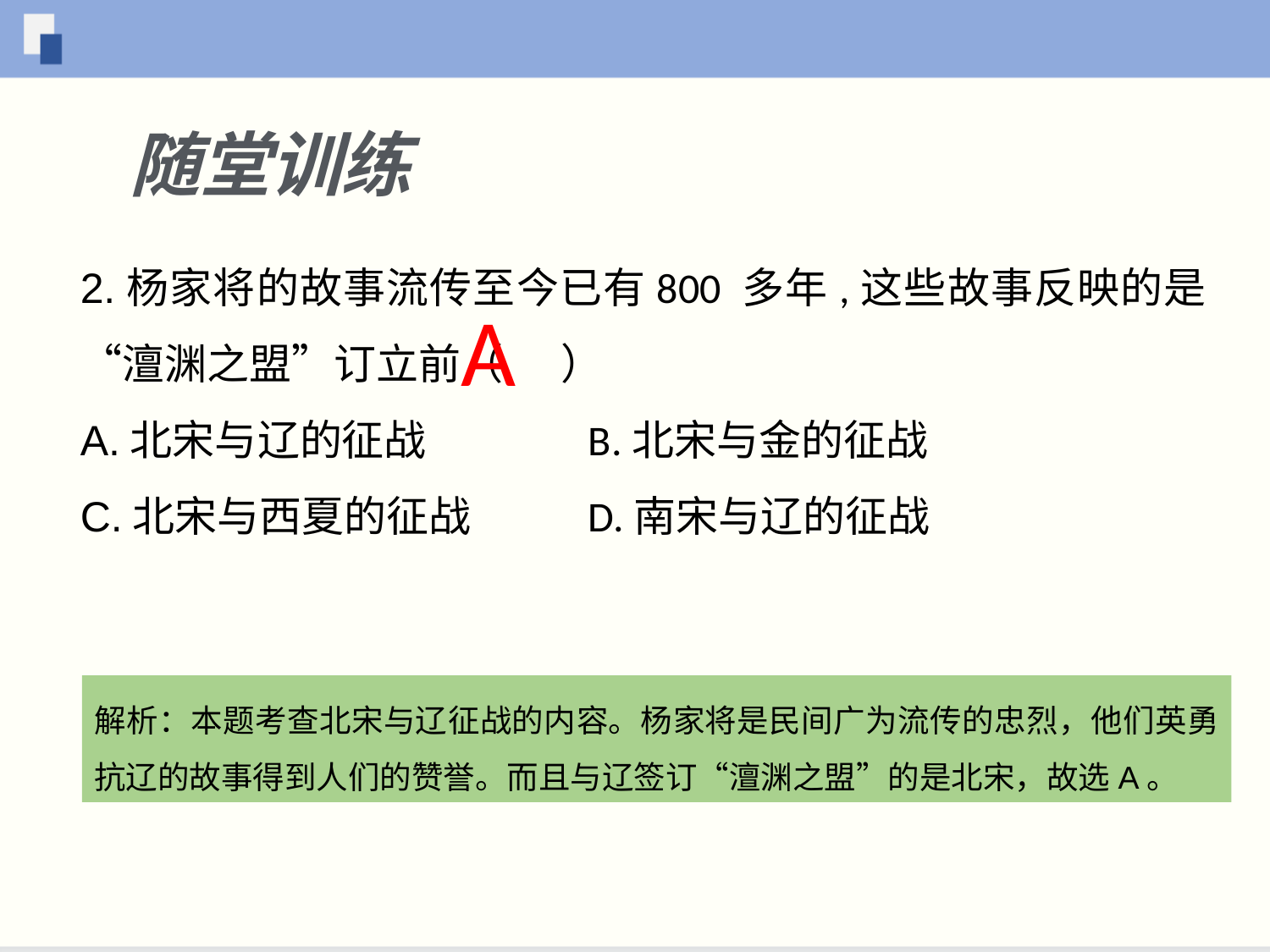

随堂训练
2.杨家将的故事流传至今已有800 多年,这些故事反映的是“澶渊之盟”订立前（      ）
A.北宋与辽的征战		B.北宋与金的征战
C.北宋与西夏的征战	D.南宋与辽的征战
A
解析：本题考查北宋与辽征战的内容。杨家将是民间广为流传的忠烈，他们英勇抗辽的故事得到人们的赞誉。而且与辽签订“澶渊之盟”的是北宋，故选A。